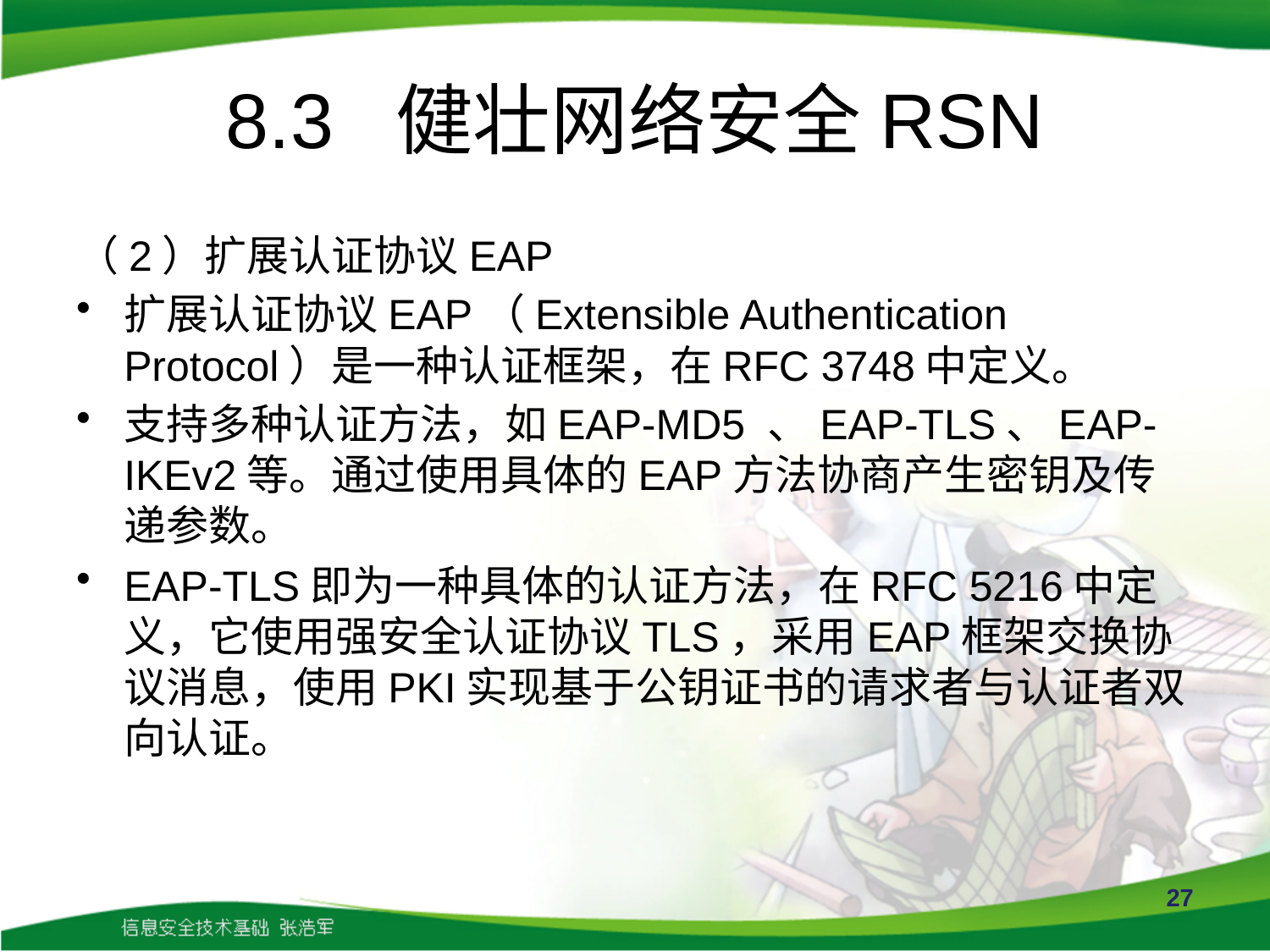

# 8.3  健壮网络安全RSN
（2）扩展认证协议EAP
扩展认证协议EAP（Extensible Authentication Protocol）是一种认证框架，在RFC 3748中定义。
支持多种认证方法，如EAP-MD5 、EAP-TLS、EAP-IKEv2等。通过使用具体的EAP方法协商产生密钥及传递参数。
EAP-TLS即为一种具体的认证方法，在RFC 5216中定义，它使用强安全认证协议TLS，采用EAP框架交换协议消息，使用PKI实现基于公钥证书的请求者与认证者双向认证。
27